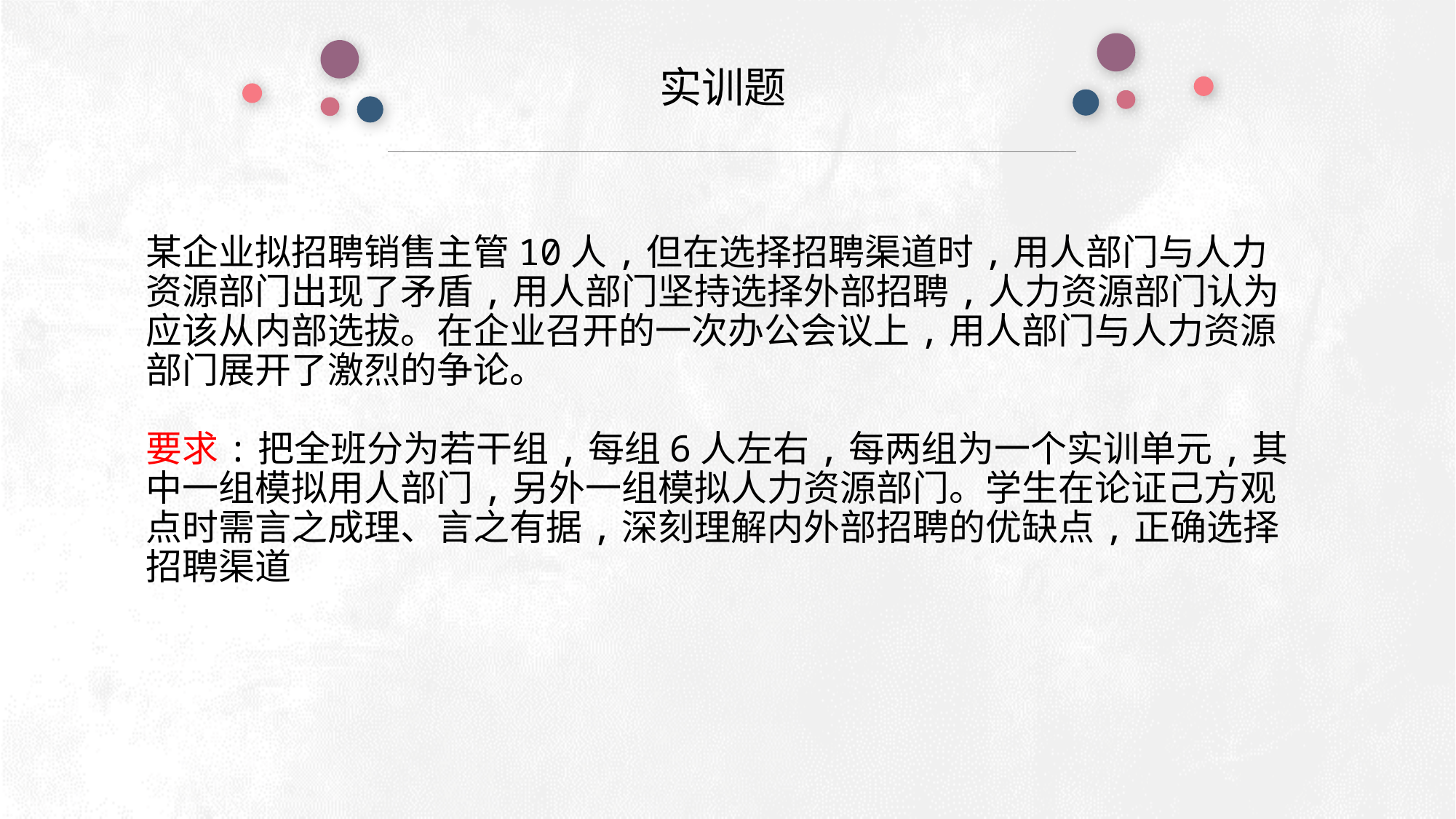

实训题

e7d195523061f1c0deeec63e560781cfd59afb0ea006f2a87ABB68BF51EA6619813959095094C18C62A12F549504892A4AAA8C1554C6663626E05CA27F281A14E6983772AFC3FB97135759321DEA3D70CCCB10945EC5A0322096E752803368C2184698845E3CCD6DB7F651295A8E4F3FDC19EA64A2B4A4AC1434B55AAE41CF0BF61B375C23F3039959E085EE760725AA
某企业拟招聘销售主管10人,但在选择招聘渠道时,用人部门与人力资源部门出现了矛盾,用人部门坚持选择外部招聘,人力资源部门认为应该从内部选拔。在企业召开的一次办公会议上,用人部门与人力资源部门展开了激烈的争论。

要求:把全班分为若干组,每组6人左右,每两组为一个实训单元,其中一组模拟用人部门,另外一组模拟人力资源部门。学生在论证己方观点时需言之成理、言之有据,深刻理解内外部招聘的优缺点,正确选择招聘渠道